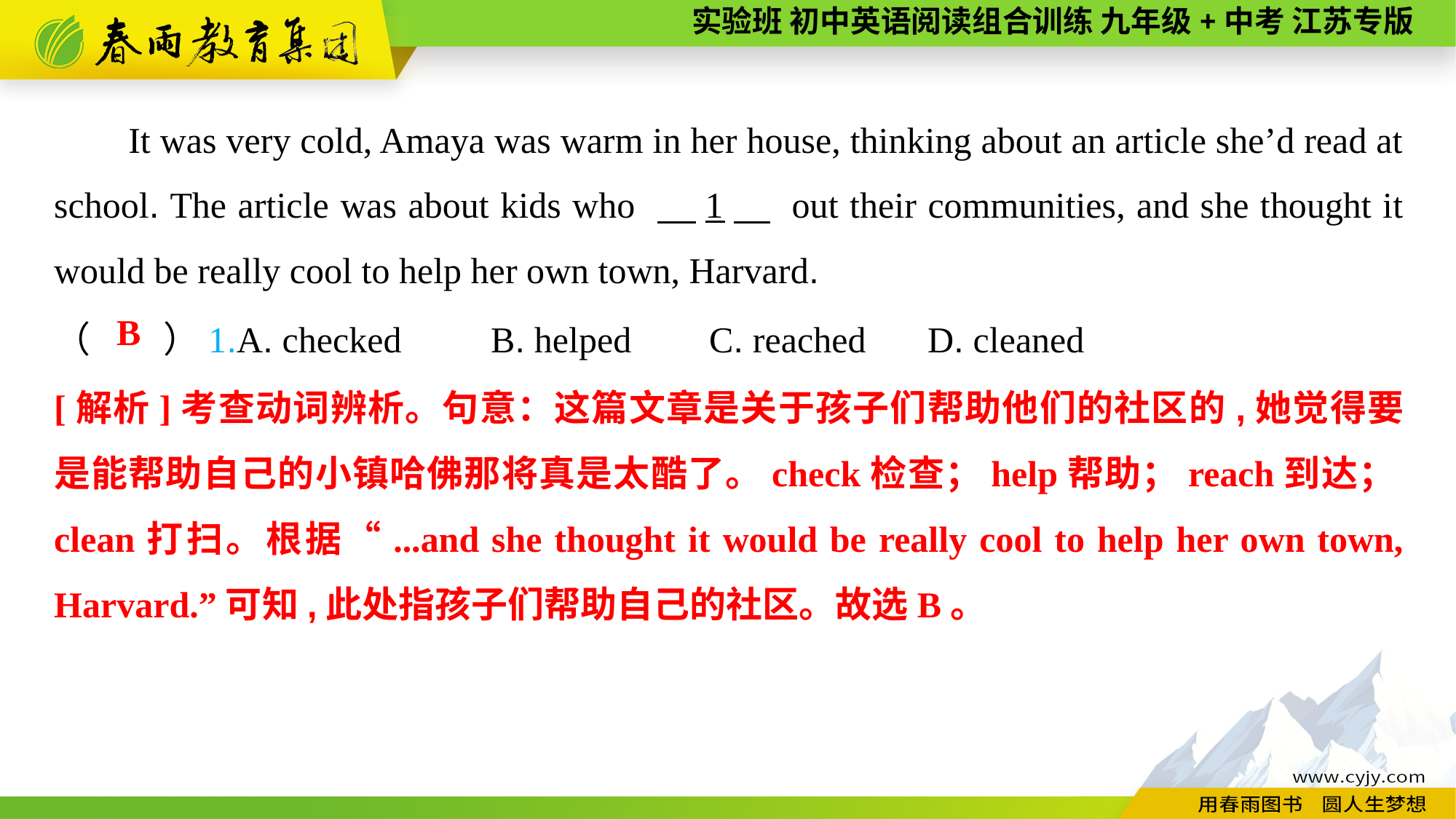

It was very cold, Amaya was warm in her house, thinking about an article she’d read at school. The article was about kids who 　1　 out their communities, and she thought it would be really cool to help her own town, Harvard.
（　　）1.A. checked	B. helped	C. reached	D. cleaned
B
[解析]考查动词辨析。句意：这篇文章是关于孩子们帮助他们的社区的,她觉得要是能帮助自己的小镇哈佛那将真是太酷了。check检查；help帮助；reach到达；clean打扫。根据“...and she thought it would be really cool to help her own town, Harvard.”可知,此处指孩子们帮助自己的社区。故选B。